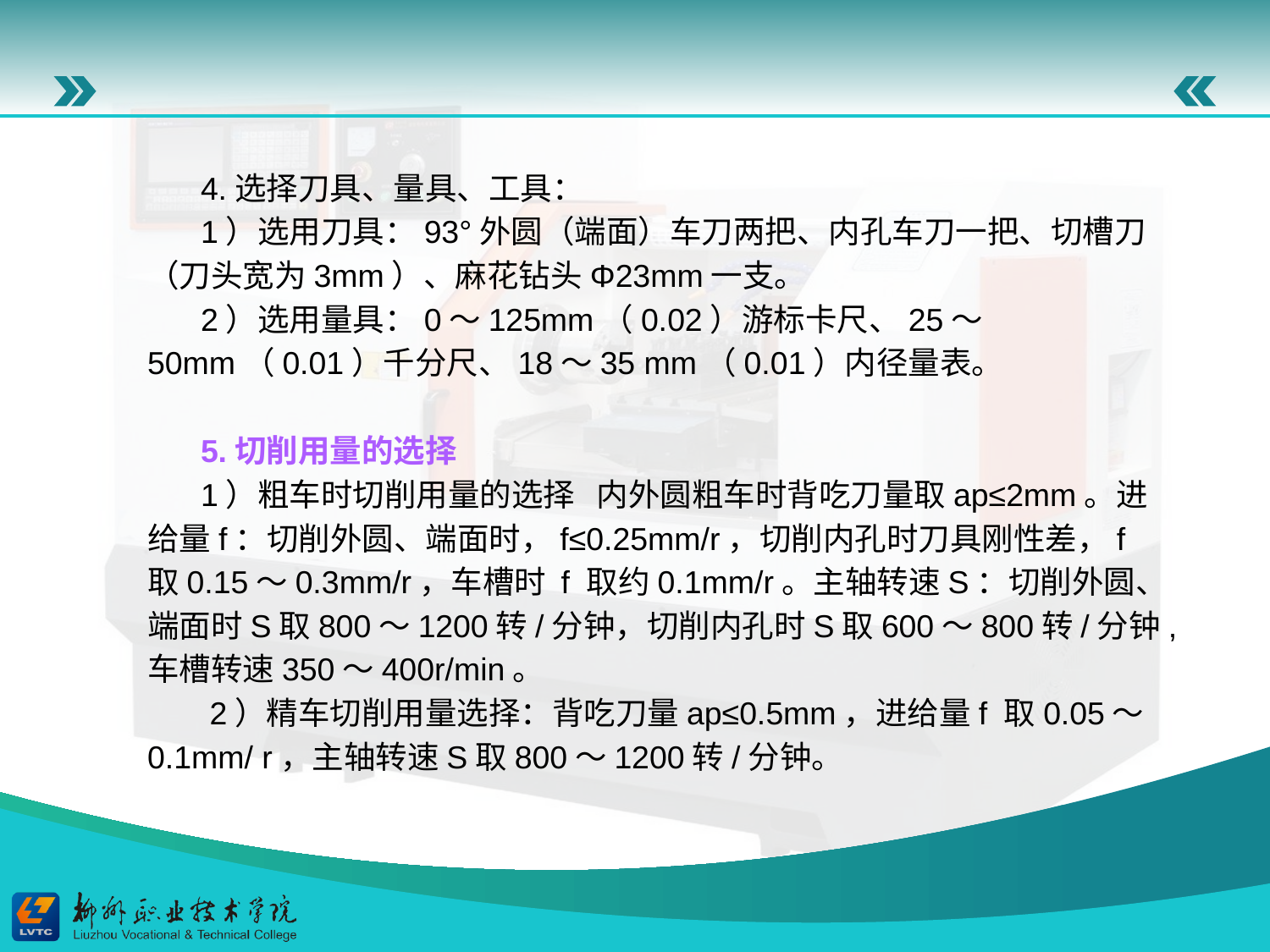

4.选择刀具、量具、工具：
      1）选用刀具：93°外圆（端面）车刀两把、内孔车刀一把、切槽刀
（刀头宽为3mm）、麻花钻头Φ23mm一支。
      2）选用量具：0～125mm（0.02）游标卡尺、25～50mm（0.01）千分尺、18～35 mm（0.01）内径量表。

      5.切削用量的选择
      1）粗车时切削用量的选择   内外圆粗车时背吃刀量取ap≤2mm。进给量f：切削外圆、端面时，f≤0.25mm/r，切削内孔时刀具刚性差，f 取0.15～0.3mm/r，车槽时 f 取约0.1mm/r。主轴转速S：切削外圆、端面时S取800～1200转/分钟，切削内孔时S取600～800转/分钟,车槽转速350～400r/min。
       2）精车切削用量选择：背吃刀量ap≤0.5mm，进给量f 取0.05～0.1mm/ r，主轴转速S取800～1200转/分钟。